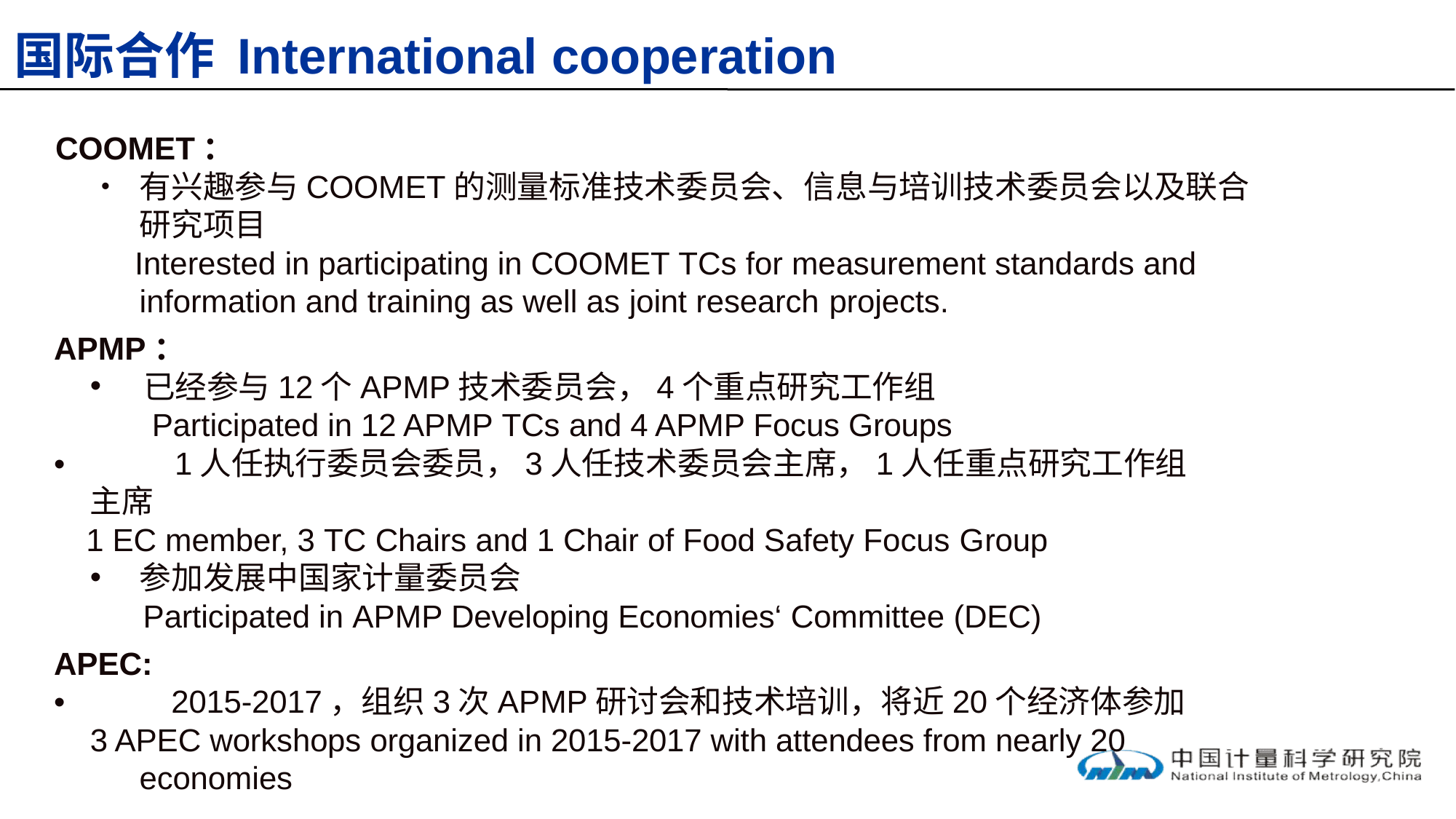

# 国际合作 International cooperation

COOMET：
•	有兴趣参与COOMET的测量标准技术委员会、信息与培训技术委员会以及联合研究项目
     Interested in participating in COOMET TCs for measurement standards and information and training as well as joint research projects.
APMP：
已经参与12个APMP技术委员会，4个重点研究工作组
       Participated in 12 APMP TCs and 4 APMP Focus Groups
•	1人任执行委员会委员，3人任技术委员会主席，1人任重点研究工作组主席
1 EC member, 3 TC Chairs and 1 Chair of Food Safety Focus Group
参加发展中国家计量委员会
      Participated in APMP Developing Economies‘ Committee (DEC)
APEC:
•	2015-2017，组织3次APMP研讨会和技术培训，将近20个经济体参加
3 APEC workshops organized in 2015-2017 with attendees from nearly 20 economies